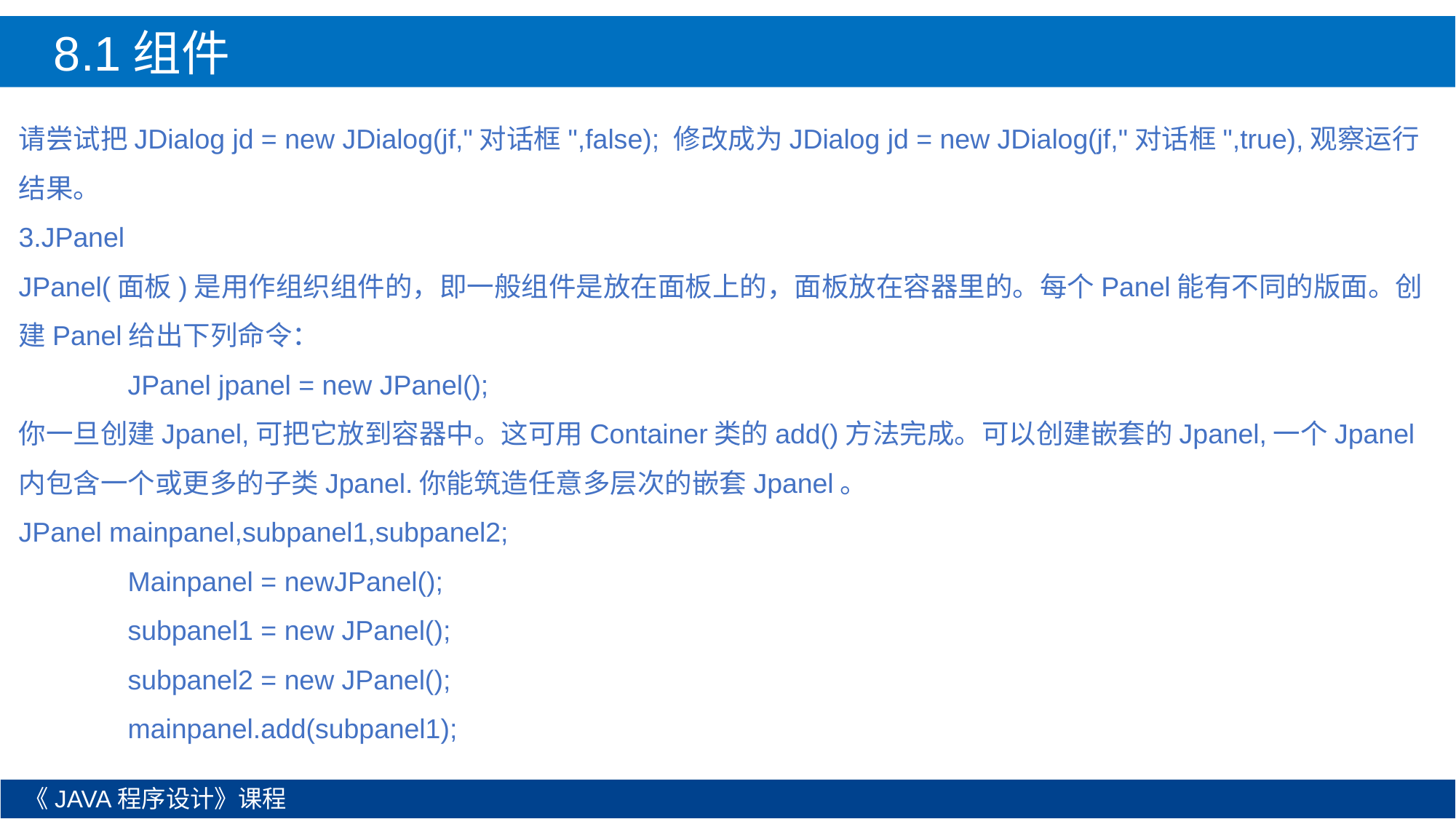

8.1组件
请尝试把JDialog jd = new JDialog(jf,"对话框",false); 修改成为JDialog jd = new JDialog(jf,"对话框",true),观察运行结果。
3.JPanel
JPanel(面板)是用作组织组件的，即一般组件是放在面板上的，面板放在容器里的。每个Panel能有不同的版面。创建Panel给出下列命令：
	JPanel jpanel = new JPanel();
你一旦创建Jpanel,可把它放到容器中。这可用Container类的add()方法完成。可以创建嵌套的Jpanel,一个Jpanel内包含一个或更多的子类Jpanel.你能筑造任意多层次的嵌套Jpanel。
JPanel mainpanel,subpanel1,subpanel2;
	Mainpanel = newJPanel();
	subpanel1 = new JPanel();
	subpanel2 = new JPanel();
	mainpanel.add(subpanel1);
《JAVA程序设计》课程